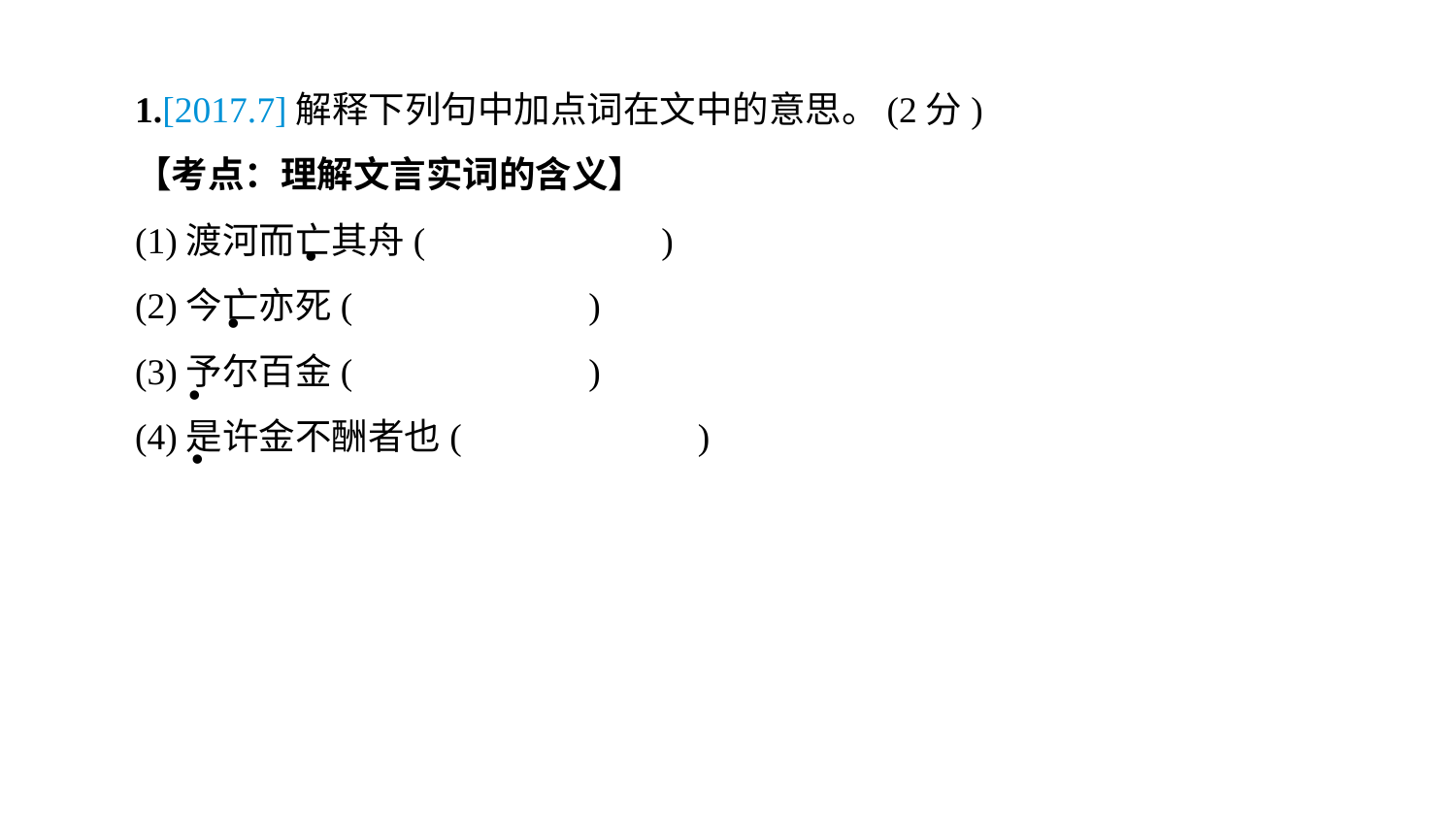

1.[2017.7]解释下列句中加点词在文中的意思。(2分)
【考点：理解文言实词的含义】
(1)渡河而亡其舟(　　　　　　)
(2)今亡亦死(　　　　　　)
(3)予尔百金(　　　　　　)
(4)是许金不酬者也(　　　　　　)
.
.
.
.